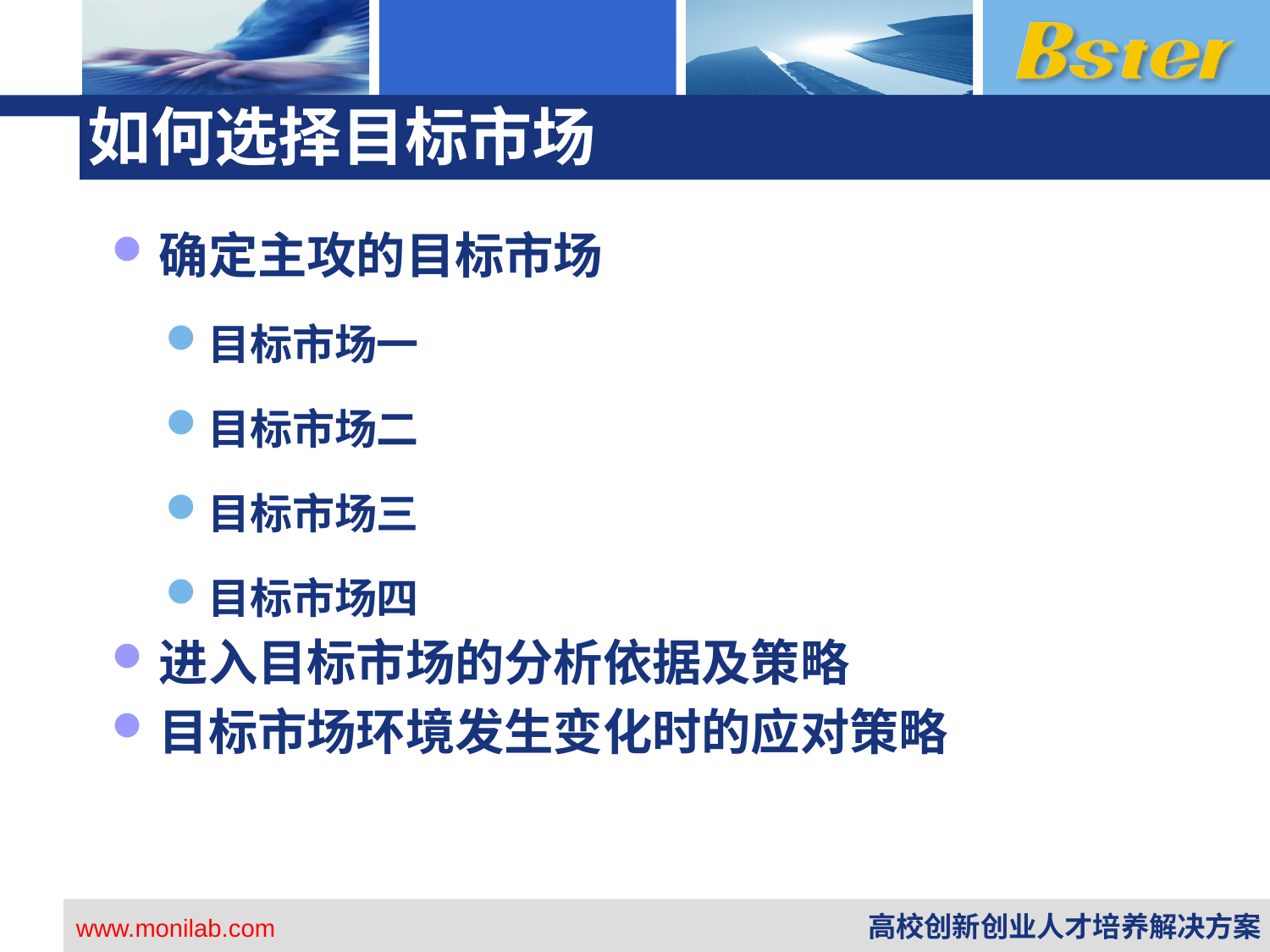

# 如何选择目标市场
确定主攻的目标市场
目标市场一
目标市场二
目标市场三
目标市场四
进入目标市场的分析依据及策略
目标市场环境发生变化时的应对策略